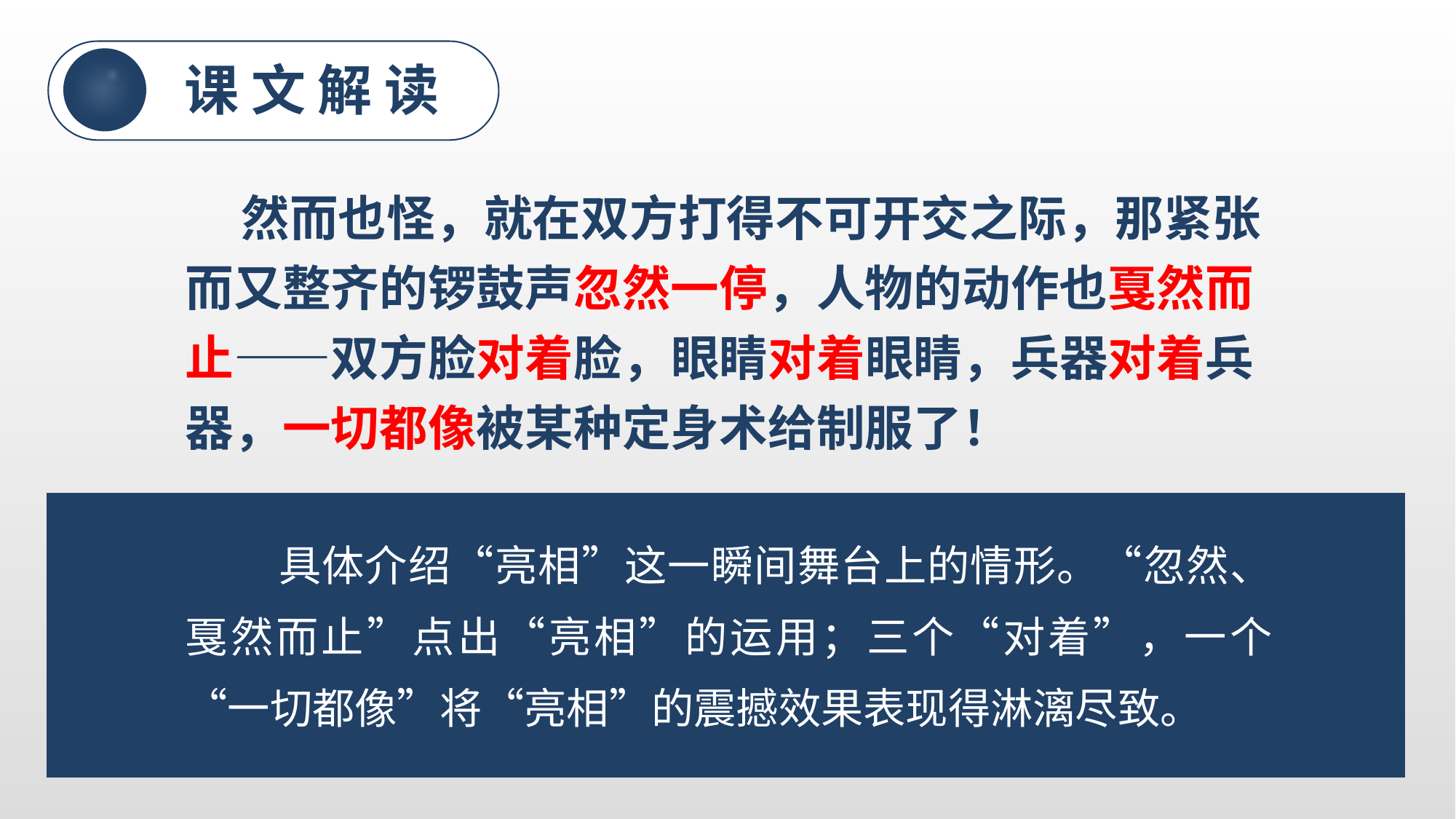

课文解读
    然而也怪，就在双方打得不可开交之际，那紧张而又整齐的锣鼓声忽然一停，人物的动作也戛然而止——双方脸对着脸，眼睛对着眼睛，兵器对着兵器，一切都像被某种定身术给制服了！

        具体介绍“亮相”这一瞬间舞台上的情形。“忽然、戛然而止”点出“亮相”的运用；三个“对着”，一个“一切都像”将“亮相”的震撼效果表现得淋漓尽致。